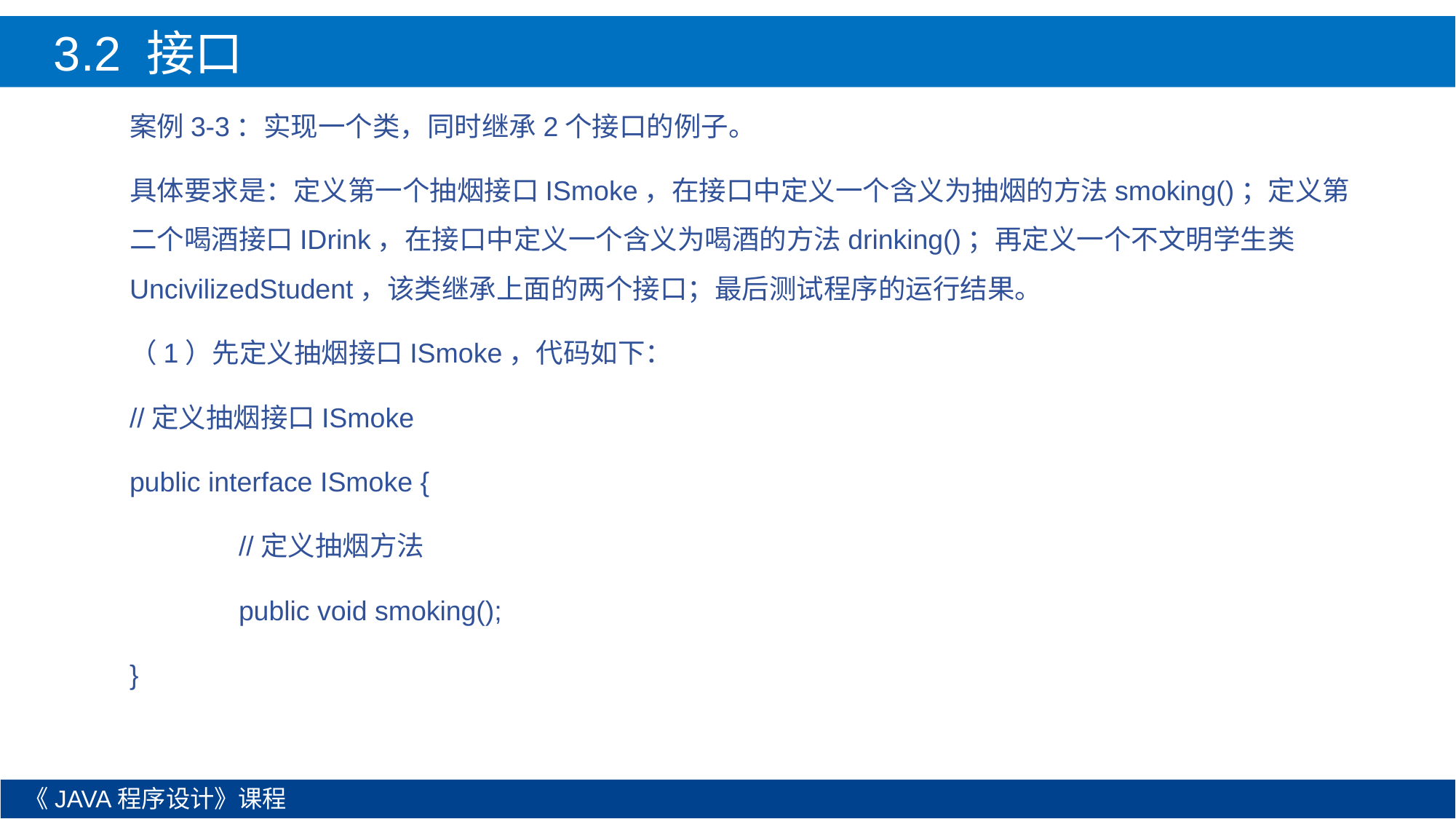

3.2 接口
案例3-3：实现一个类，同时继承2个接口的例子。
具体要求是：定义第一个抽烟接口ISmoke，在接口中定义一个含义为抽烟的方法smoking()；定义第二个喝酒接口IDrink，在接口中定义一个含义为喝酒的方法drinking()；再定义一个不文明学生类UncivilizedStudent，该类继承上面的两个接口；最后测试程序的运行结果。
（1）先定义抽烟接口ISmoke，代码如下：
//定义抽烟接口ISmoke
public interface ISmoke {
	//定义抽烟方法
	public void smoking();
}
《JAVA程序设计》课程